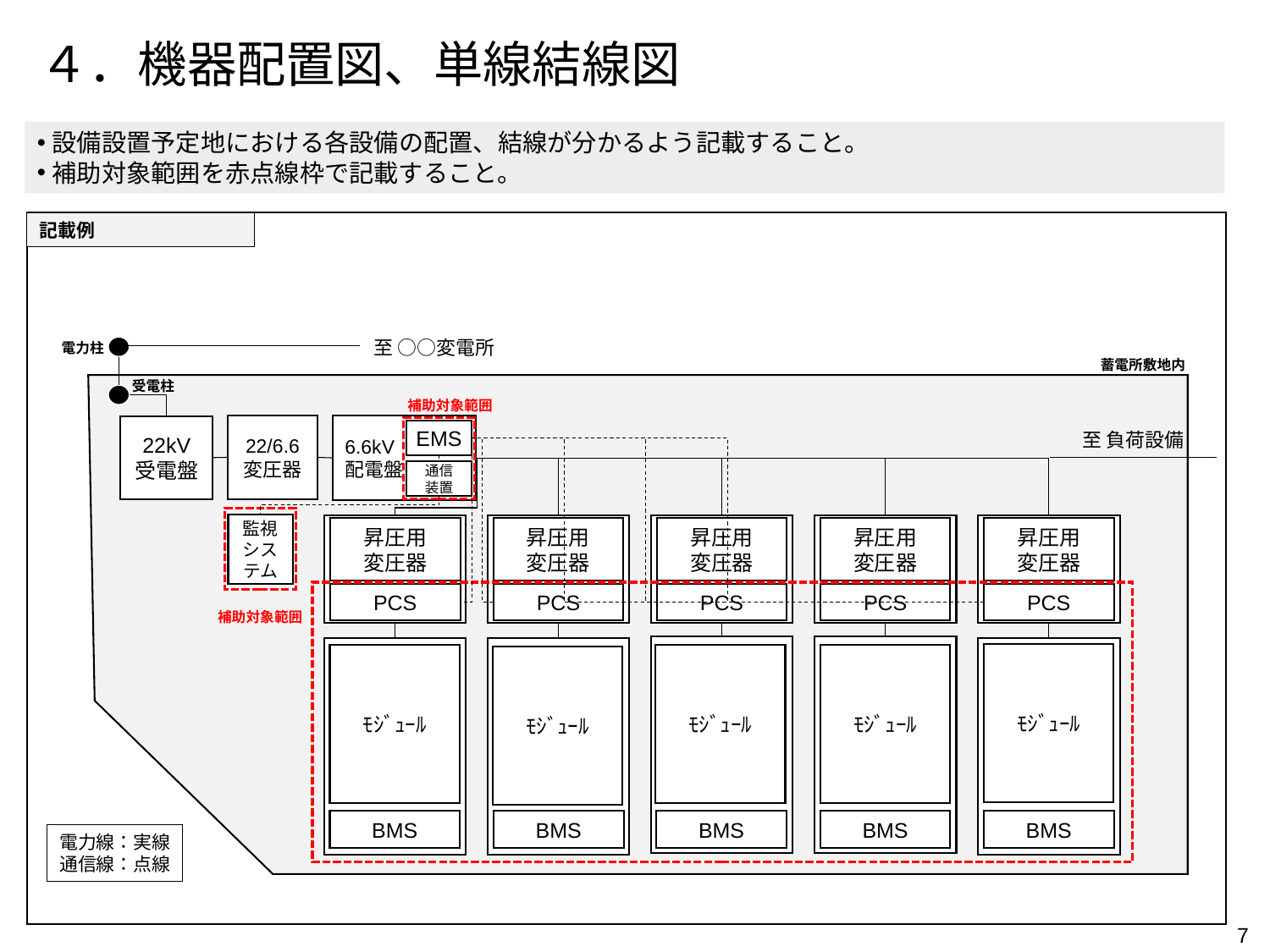

# ４．機器配置図、単線結線図
設備設置予定地における各設備の配置、結線が分かるよう記載すること。
補助対象範囲を赤点線枠で記載すること。

記載例
至 ○○変電所
電力柱

蓄電所敷地内
受電柱

補助対象範囲
22/6.6
変圧器
6.6kV
配電盤
22kV
受電盤

EMS
至 負荷設備
通信装置

監視
システム
昇圧用
変圧器
昇圧用
変圧器
昇圧用
変圧器
昇圧用
変圧器
昇圧用
変圧器

PCS
PCS
PCS
PCS
PCS
補助対象範囲
ﾓｼﾞｭｰﾙ
ﾓｼﾞｭｰﾙ
ﾓｼﾞｭｰﾙ
ﾓｼﾞｭｰﾙ
ﾓｼﾞｭｰﾙ

BMS
BMS
BMS
BMS
BMS
電力線：実線
通信線：点線